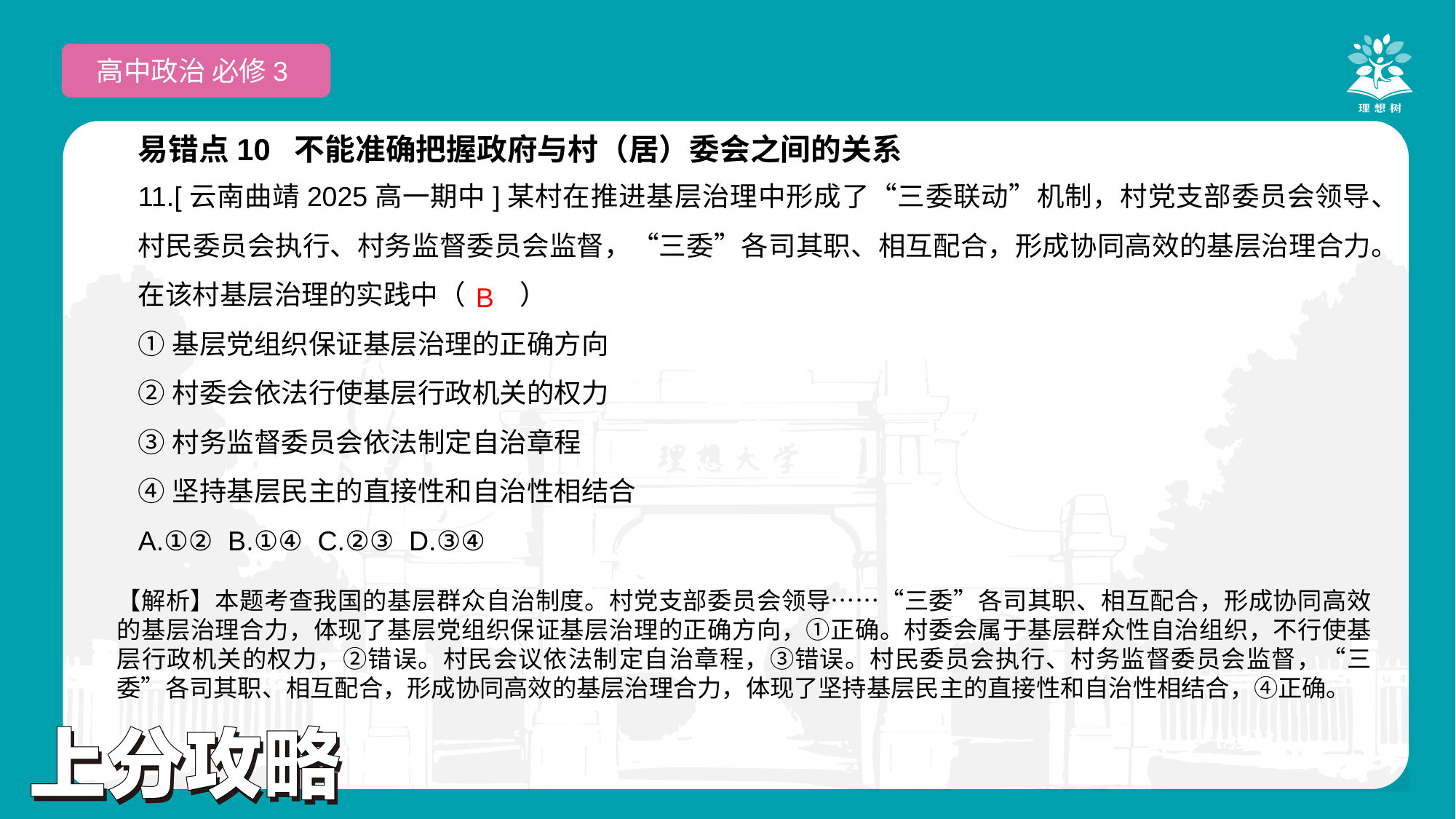

高中政治 必修3
易错点10  不能准确把握政府与村（居）委会之间的关系
11.[云南曲靖2025高一期中]某村在推进基层治理中形成了“三委联动”机制，村党支部委员会领导、村民委员会执行、村务监督委员会监督，“三委”各司其职、相互配合，形成协同高效的基层治理合力。在该村基层治理的实践中（　　）
①基层党组织保证基层治理的正确方向
②村委会依法行使基层行政机关的权力
③村务监督委员会依法制定自治章程
④坚持基层民主的直接性和自治性相结合
A.①②  B.①④  C.②③  D.③④
B
【解析】本题考查我国的基层群众自治制度。村党支部委员会领导……“三委”各司其职、相互配合，形成协同高效的基层治理合力，体现了基层党组织保证基层治理的正确方向，①正确。村委会属于基层群众性自治组织，不行使基层行政机关的权力，②错误。村民会议依法制定自治章程，③错误。村民委员会执行、村务监督委员会监督，“三委”各司其职、相互配合，形成协同高效的基层治理合力，体现了坚持基层民主的直接性和自治性相结合，④正确。